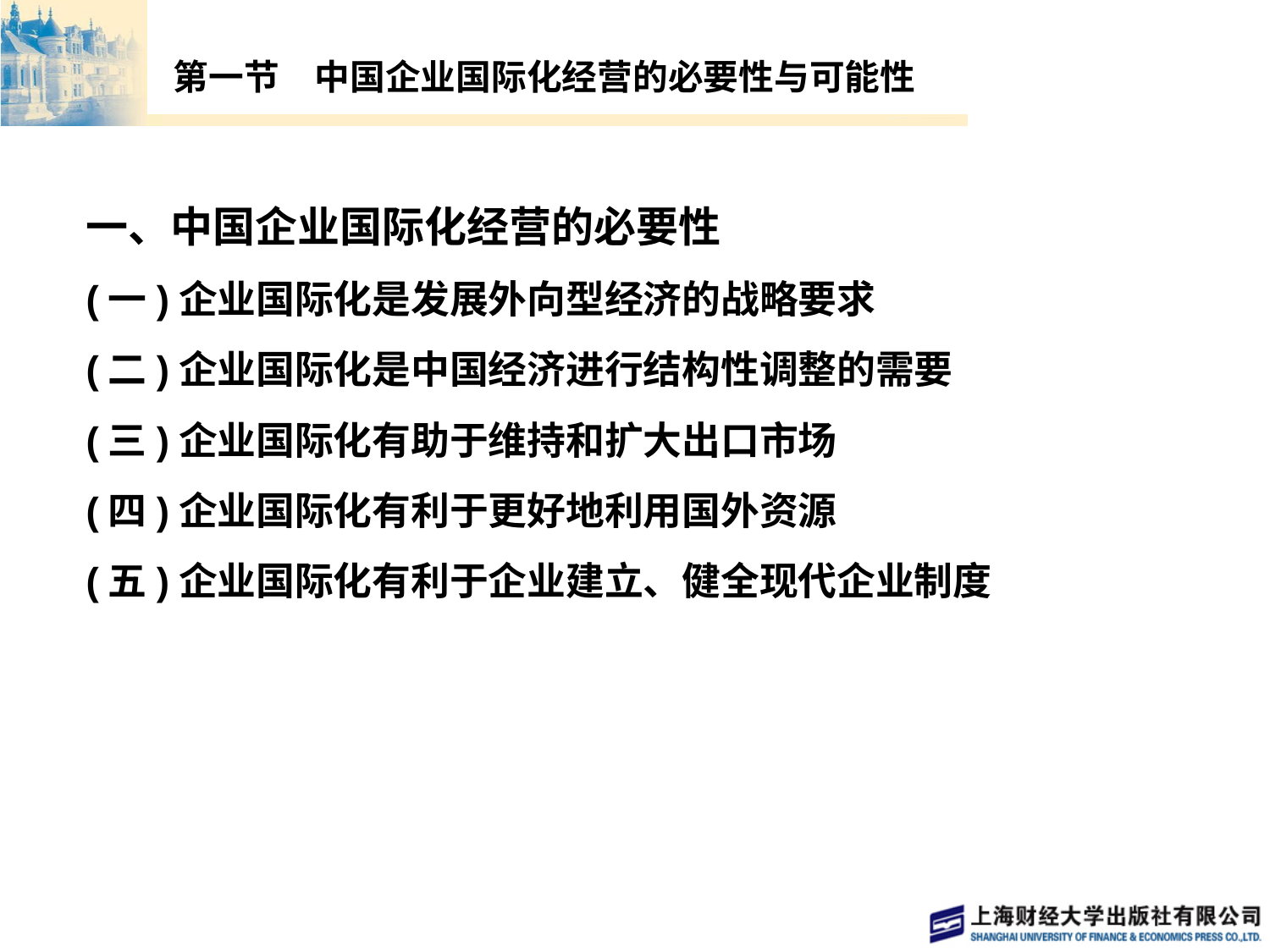

# 第一节　中国企业国际化经营的必要性与可能性
一、中国企业国际化经营的必要性
(一)企业国际化是发展外向型经济的战略要求
(二)企业国际化是中国经济进行结构性调整的需要
(三)企业国际化有助于维持和扩大出口市场
(四)企业国际化有利于更好地利用国外资源
(五)企业国际化有利于企业建立、健全现代企业制度